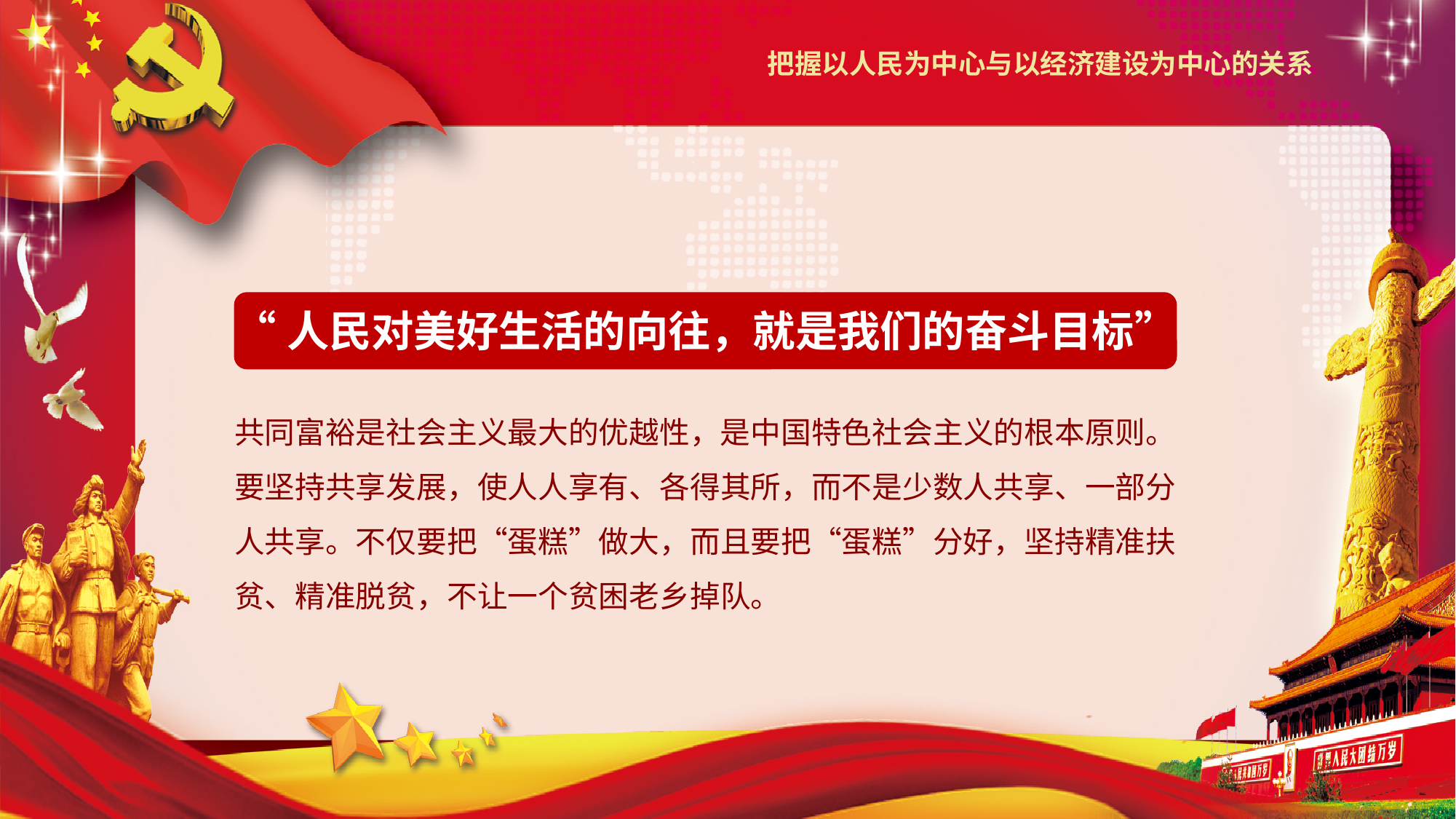

把握以人民为中心与以经济建设为中心的关系

“人民对美好生活的向往，就是我们的奋斗目标”
共同富裕是社会主义最大的优越性，是中国特色社会主义的根本原则。要坚持共享发展，使人人享有、各得其所，而不是少数人共享、一部分人共享。不仅要把“蛋糕”做大，而且要把“蛋糕”分好，坚持精准扶贫、精准脱贫，不让一个贫困老乡掉队。